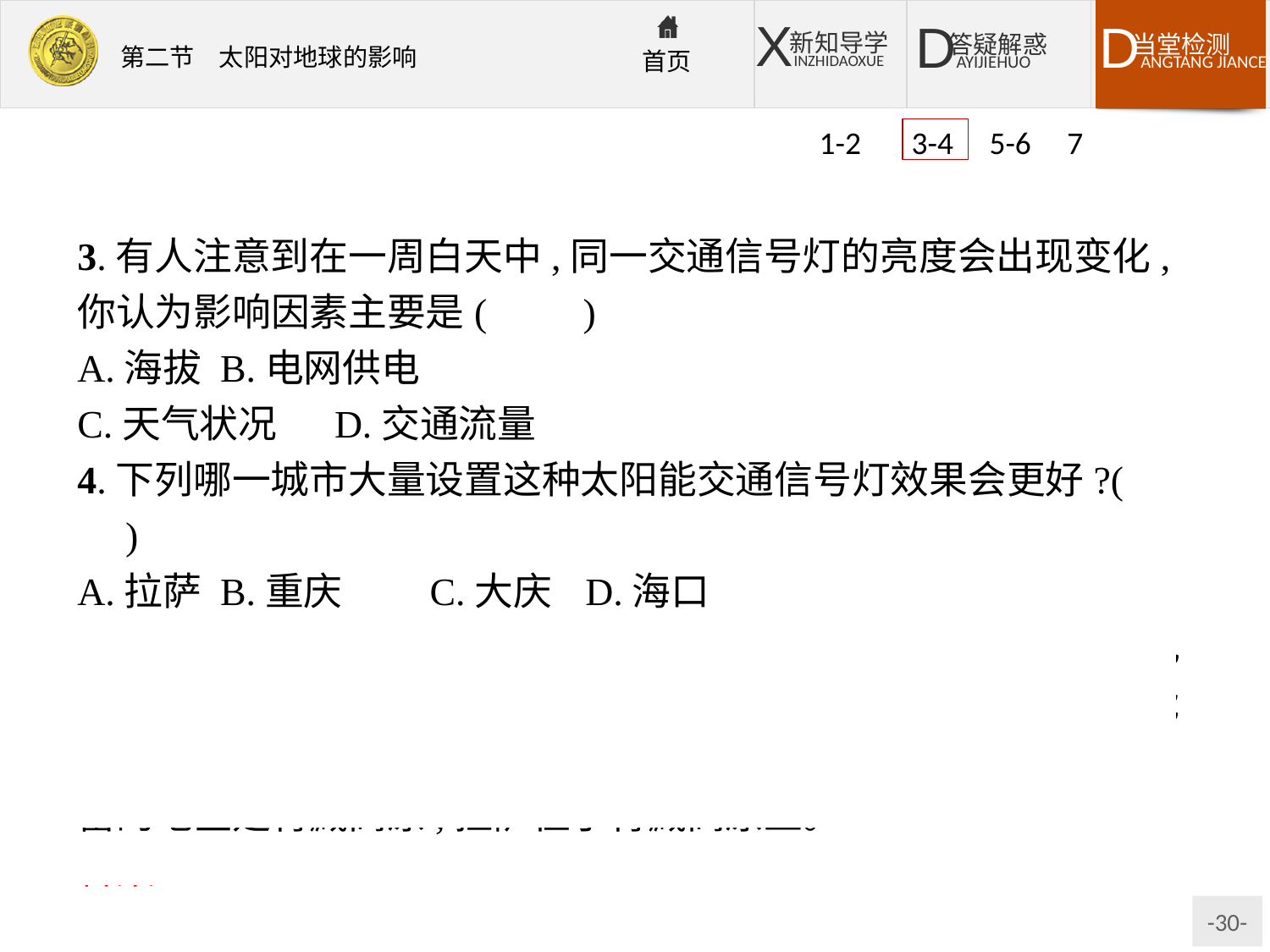

1-2       3-4     5-6     7

3.有人注意到在一周白天中,同一交通信号灯的亮度会出现变化,你认为影响因素主要是(　　)
A.海拔	B.电网供电
C.天气状况	D.交通流量
4.下列哪一城市大量设置这种太阳能交通信号灯效果会更好?(　　)
A.拉萨	B.重庆	C.大庆	D.海口
解析:第3题,从图中可以看出此交通信号灯以太阳能电池板为电源,因此影响其亮度变化的主要因素是天气状况。第4题,太阳能交通信号灯应该在太阳能丰富的地区大量使用,我国太阳能最丰富的地区是青藏高原,拉萨位于青藏高原上。
答案:3.C　4.A